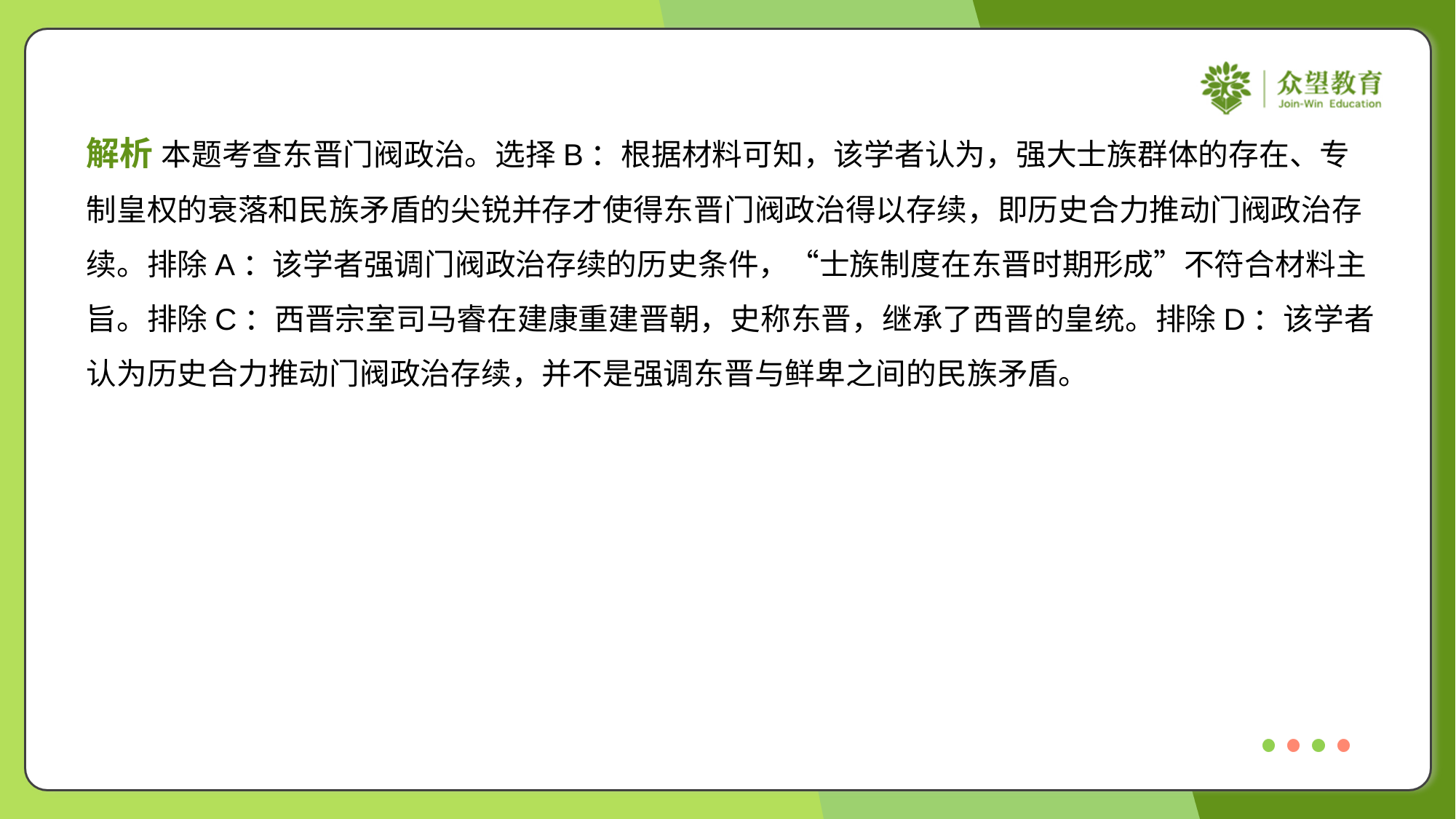

解析 本题考查东晋门阀政治。选择B：根据材料可知，该学者认为，强大士族群体的存在、专
制皇权的衰落和民族矛盾的尖锐并存才使得东晋门阀政治得以存续，即历史合力推动门阀政治存
续。排除A：该学者强调门阀政治存续的历史条件，“士族制度在东晋时期形成”不符合材料主
旨。排除C：西晋宗室司马睿在建康重建晋朝，史称东晋，继承了西晋的皇统。排除D：该学者
认为历史合力推动门阀政治存续，并不是强调东晋与鲜卑之间的民族矛盾。